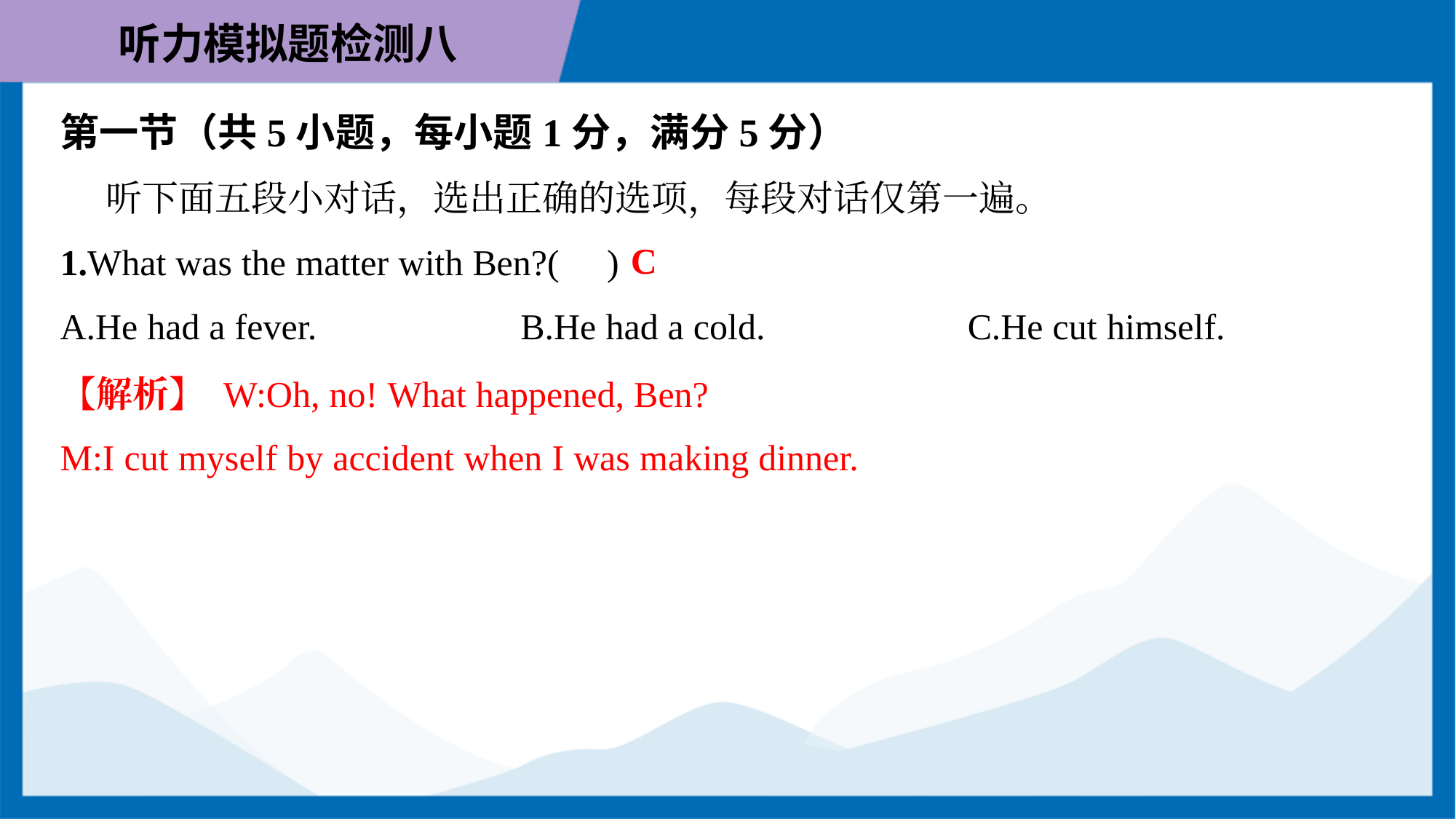

第一节（共5小题，每小题1分，满分5分）
    听下面五段小对话，选出正确的选项，每段对话仅第一遍。
C
1.What was the matter with Ben?(     )
A.He had a fever.	B.He had a cold.	C.He cut himself.
【解析】 W:Oh, no! What happened, Ben?
M:I cut myself by accident when I was making dinner.